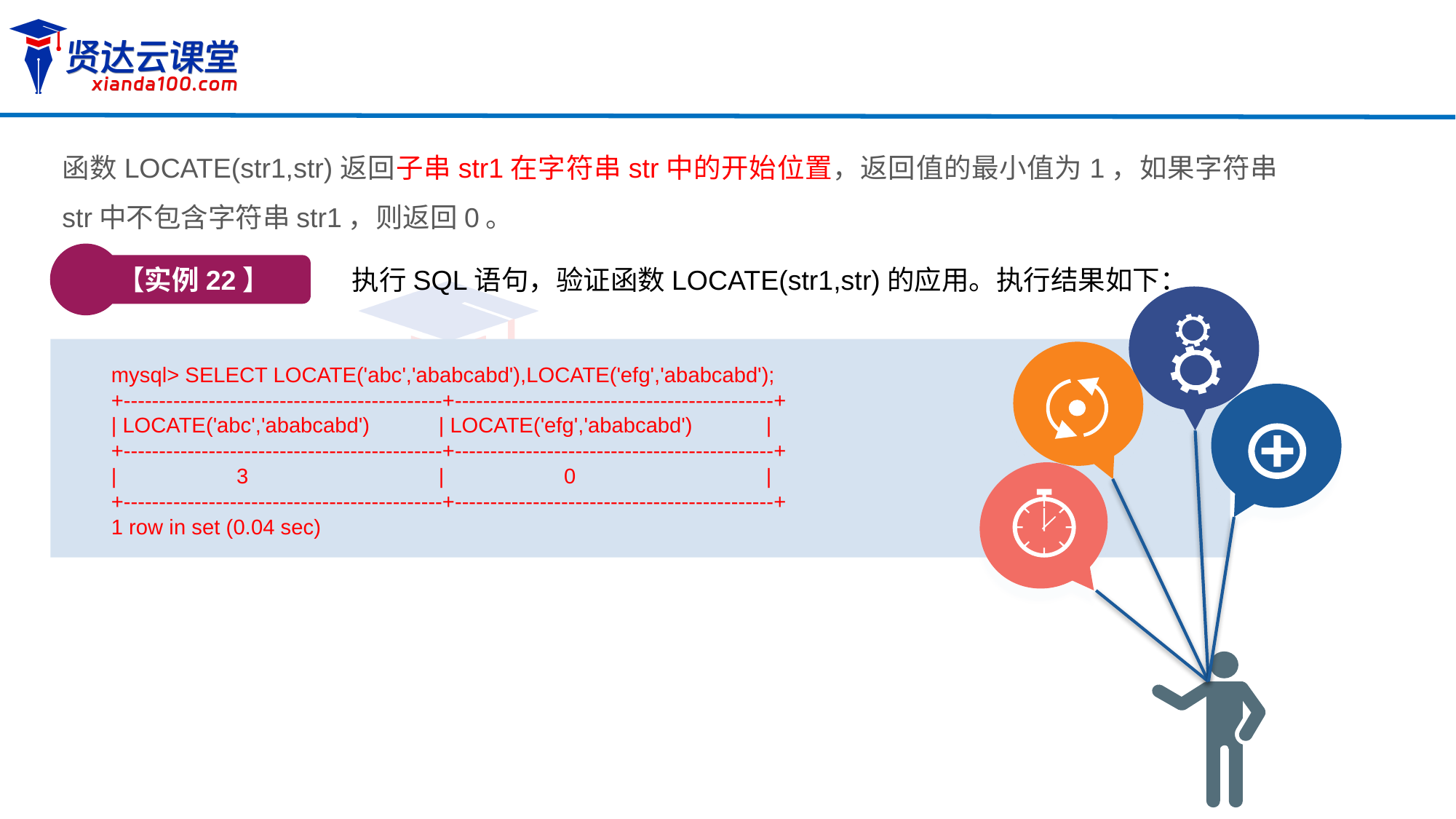

函数LOCATE(str1,str)返回子串str1在字符串str中的开始位置，返回值的最小值为1，如果字符串str中不包含字符串str1，则返回0。

【实例22】
执行SQL语句，验证函数LOCATE(str1,str)的应用。执行结果如下：

mysql> SELECT LOCATE('abc','ababcabd'),LOCATE('efg','ababcabd');
+---------------------------------------------+---------------------------------------------+
| LOCATE('abc','ababcabd') 	| LOCATE('efg','ababcabd')	|
+---------------------------------------------+---------------------------------------------+
|                    3 		|                    0		|
+---------------------------------------------+---------------------------------------------+
1 row in set (0.04 sec)